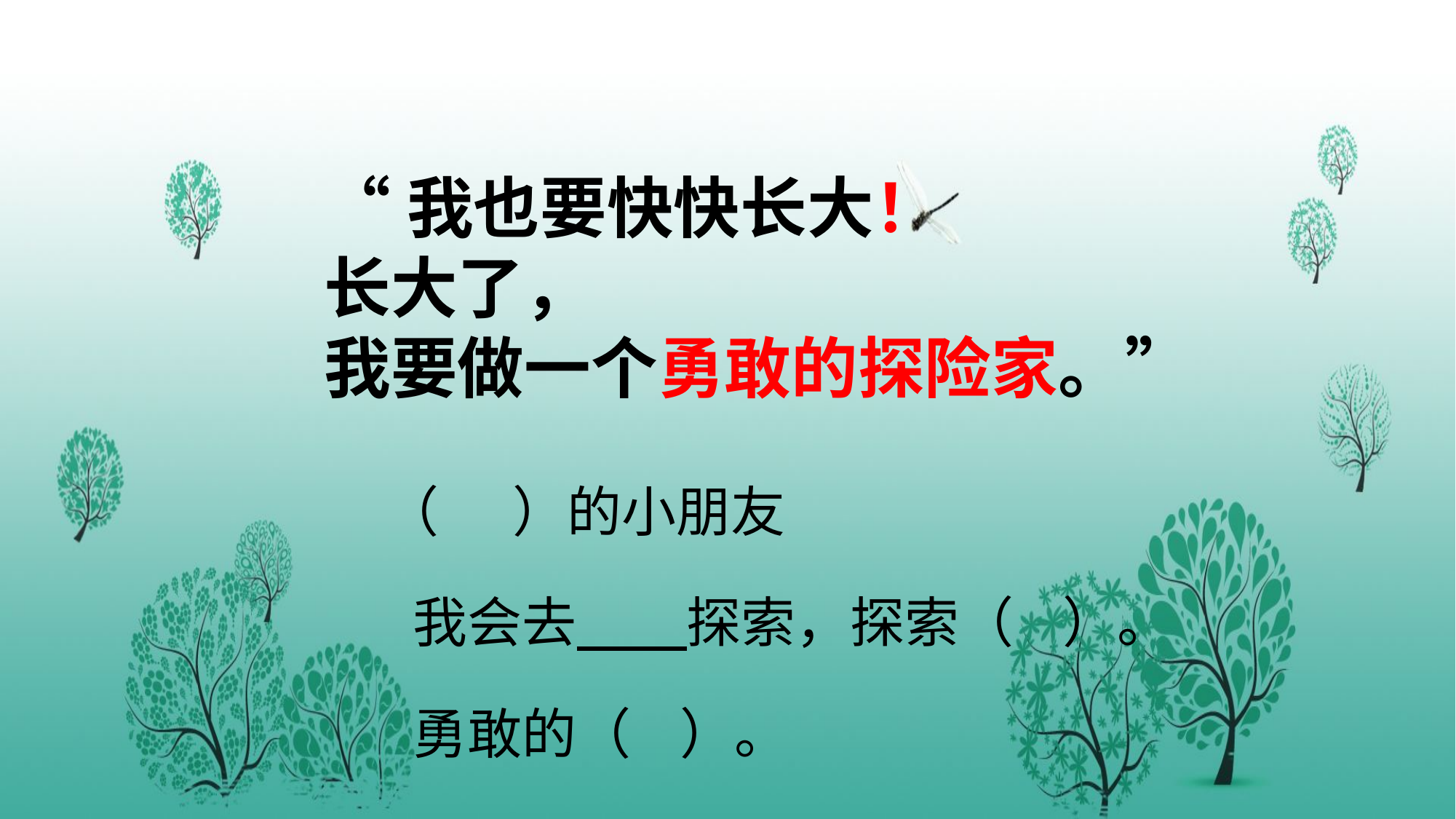

“我也要快快长大！
长大了，
我要做一个勇敢的探险家。”
（      ）的小朋友
我会去         探索，探索（    ）。
勇敢的（    ）。